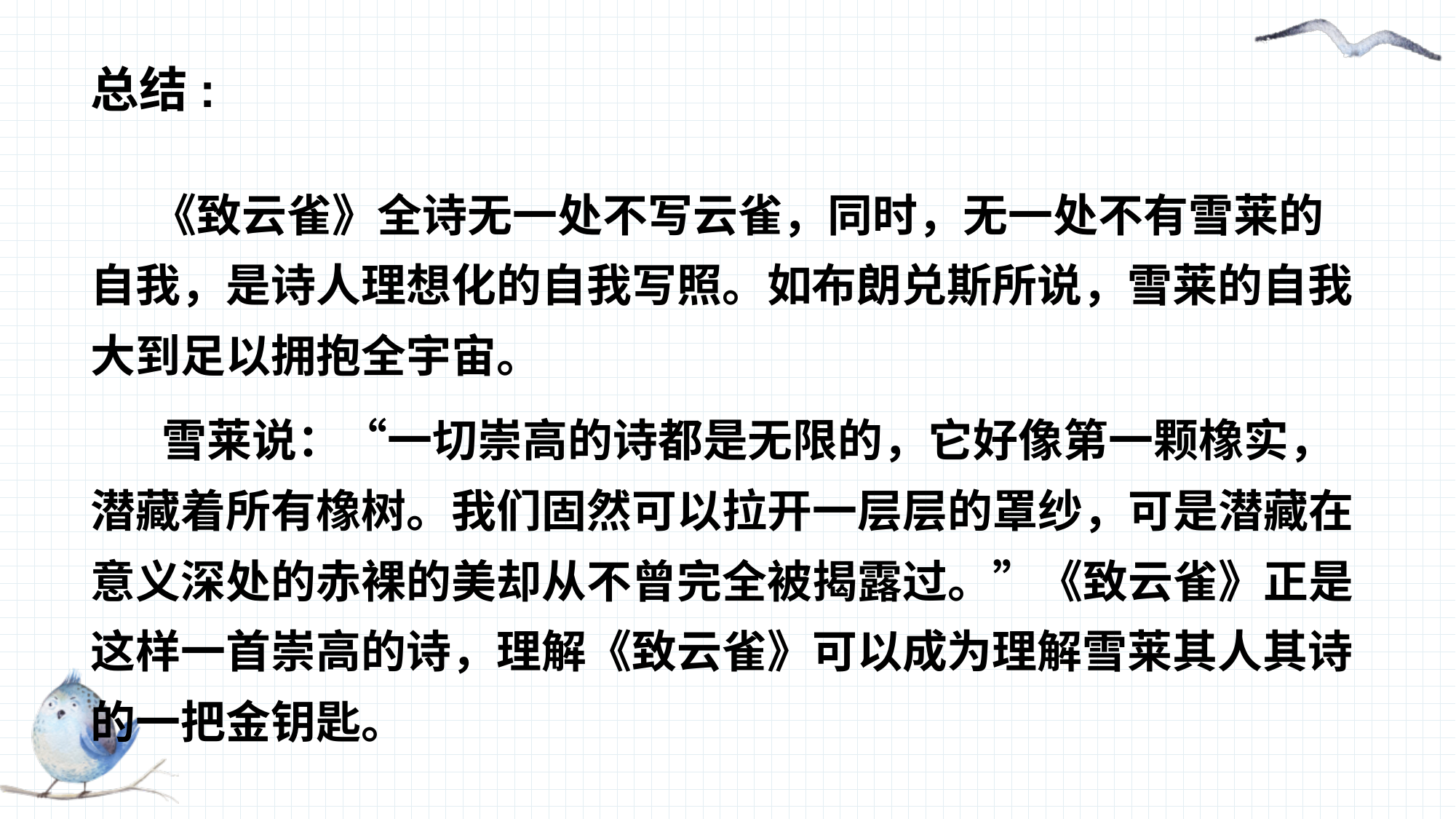

# 总结:
     《致云雀》全诗无一处不写云雀，同时，无一处不有雪莱的自我，是诗人理想化的自我写照。如布朗兑斯所说，雪莱的自我大到足以拥抱全宇宙。
      雪莱说：“一切崇高的诗都是无限的，它好像第一颗橡实，潜藏着所有橡树。我们固然可以拉开一层层的罩纱，可是潜藏在意义深处的赤裸的美却从不曾完全被揭露过。”《致云雀》正是这样一首崇高的诗，理解《致云雀》可以成为理解雪莱其人其诗的一把金钥匙。